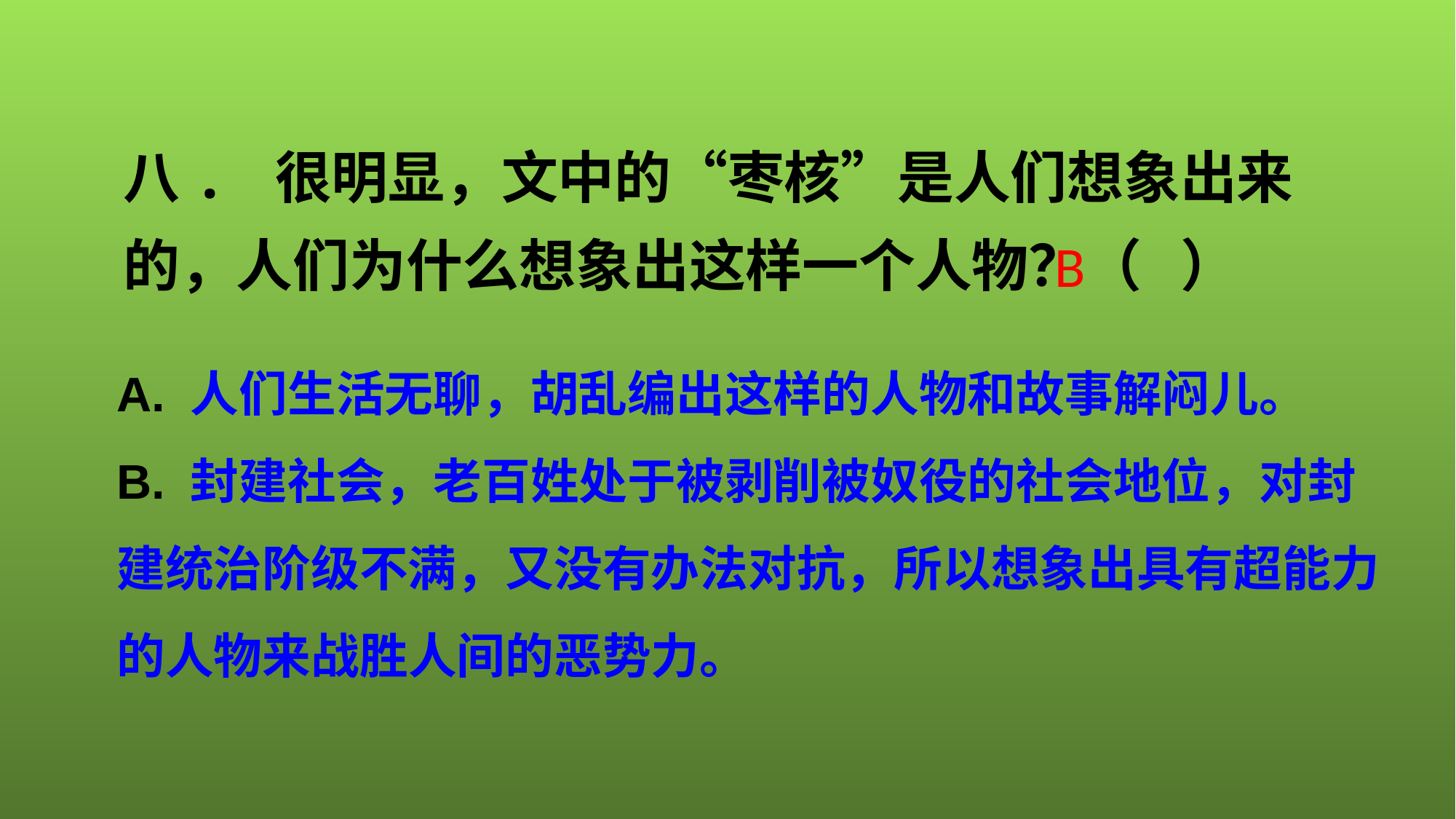

八. 很明显，文中的“枣核”是人们想象出来的，人们为什么想象出这样一个人物？（   ）
B
A. 人们生活无聊，胡乱编出这样的人物和故事解闷儿。
B. 封建社会，老百姓处于被剥削被奴役的社会地位，对封建统治阶级不满，又没有办法对抗，所以想象出具有超能力的人物来战胜人间的恶势力。